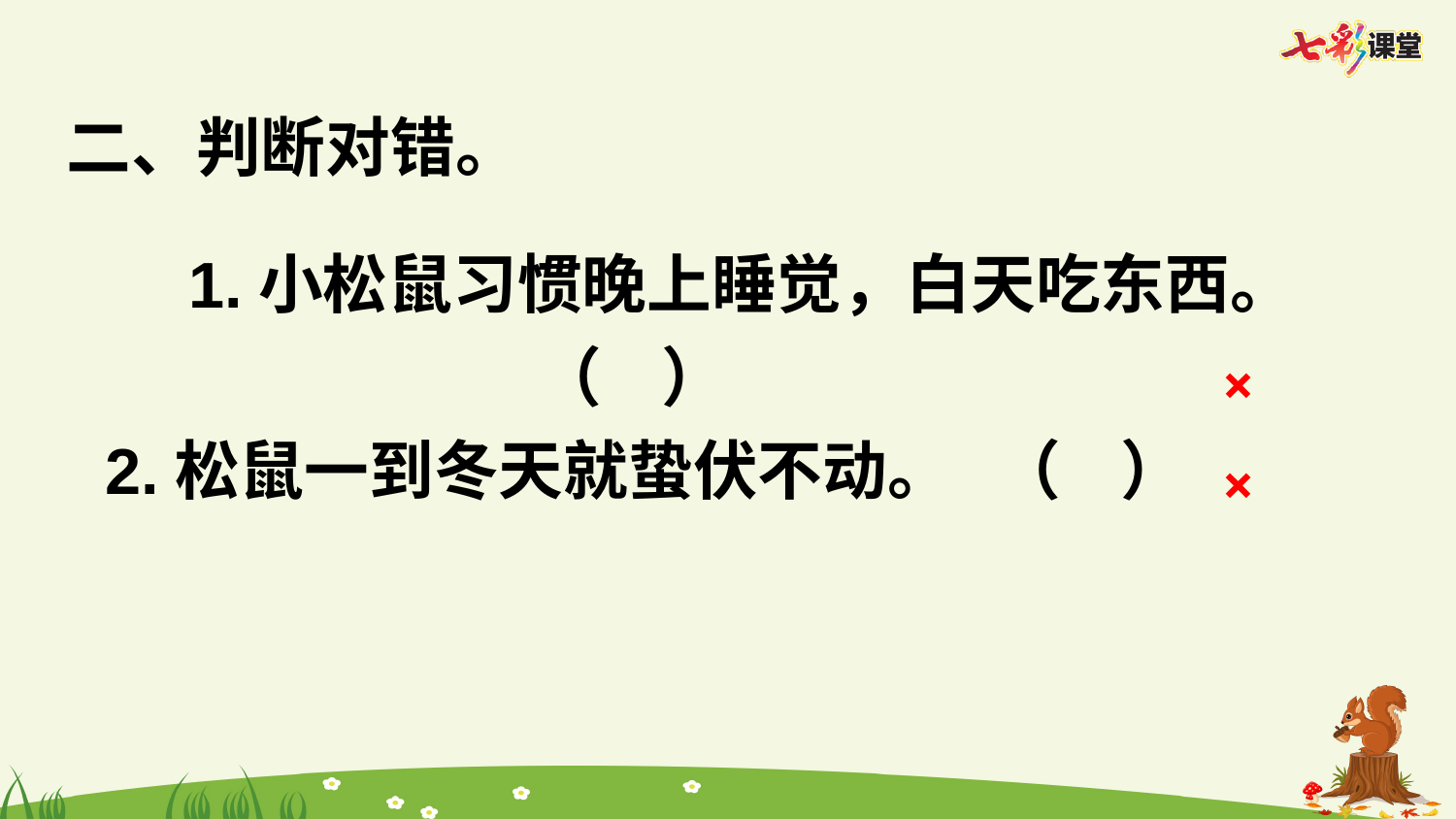

1.小松鼠习惯晚上睡觉，白天吃东西。
                                 （    ）
    2.松鼠一到冬天就蛰伏不动。   （    ）
二、判断对错。
×
×